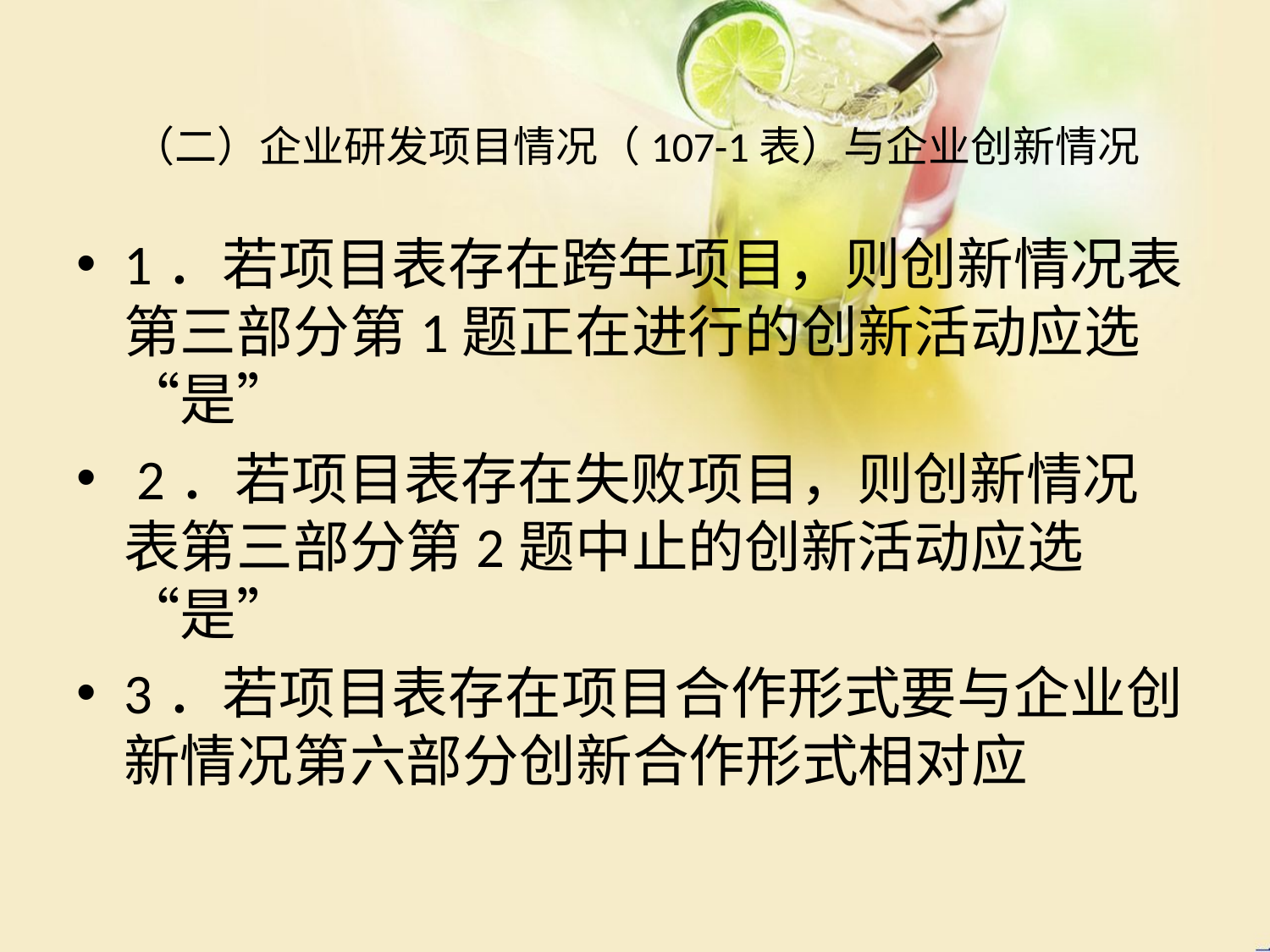

# （二）企业研发项目情况（107-1表）与企业创新情况
1．若项目表存在跨年项目，则创新情况表第三部分第1题正在进行的创新活动应选“是”
 2．若项目表存在失败项目，则创新情况表第三部分第2题中止的创新活动应选“是”
3．若项目表存在项目合作形式要与企业创新情况第六部分创新合作形式相对应